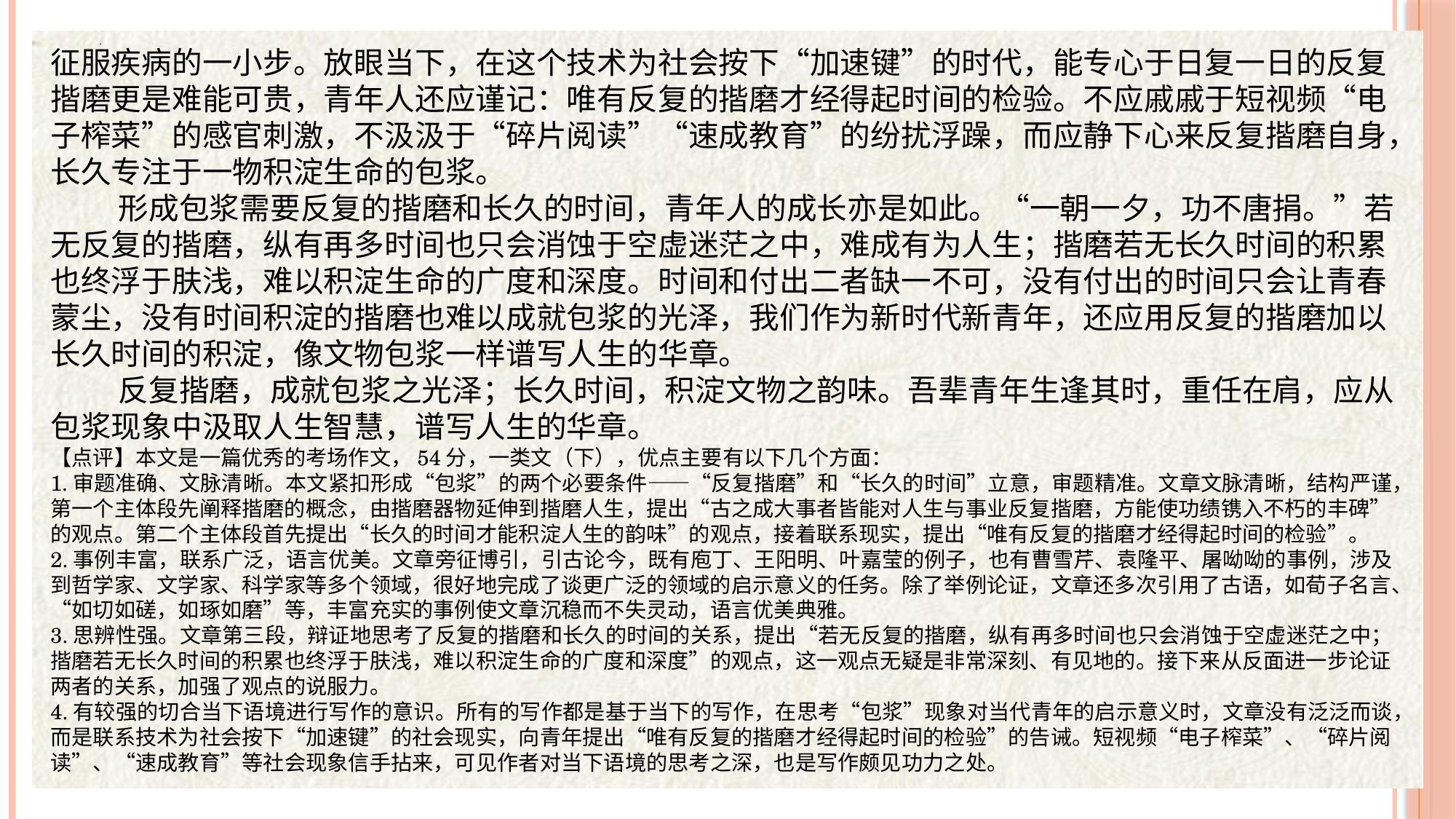

征服疾病的一小步。放眼当下，在这个技术为社会按下“加速键”的时代，能专心于日复一日的反复揩磨更是难能可贵，青年人还应谨记：唯有反复的揩磨才经得起时间的检验。不应戚戚于短视频“电子榨菜”的感官刺激，不汲汲于“碎片阅读”“速成教育”的纷扰浮躁，而应静下心来反复揩磨自身，长久专注于一物积淀生命的包浆。
         形成包浆需要反复的揩磨和长久的时间，青年人的成长亦是如此。“一朝一夕，功不唐捐。”若无反复的揩磨，纵有再多时间也只会消蚀于空虚迷茫之中，难成有为人生；揩磨若无长久时间的积累也终浮于肤浅，难以积淀生命的广度和深度。时间和付出二者缺一不可，没有付出的时间只会让青春蒙尘，没有时间积淀的揩磨也难以成就包浆的光泽，我们作为新时代新青年，还应用反复的揩磨加以长久时间的积淀，像文物包浆一样谱写人生的华章。
         反复揩磨，成就包浆之光泽；长久时间，积淀文物之韵味。吾辈青年生逢其时，重任在肩，应从包浆现象中汲取人生智慧，谱写人生的华章。
【点评】本文是一篇优秀的考场作文，54分，一类文（下），优点主要有以下几个方面：
1.审题准确、文脉清晰。本文紧扣形成“包浆”的两个必要条件——“反复揩磨”和“长久的时间”立意，审题精准。文章文脉清晰，结构严谨，第一个主体段先阐释揩磨的概念，由揩磨器物延伸到揩磨人生，提出“古之成大事者皆能对人生与事业反复揩磨，方能使功绩镌入不朽的丰碑”的观点。第二个主体段首先提出“长久的时间才能积淀人生的韵味”的观点，接着联系现实，提出“唯有反复的揩磨才经得起时间的检验”。
2.事例丰富，联系广泛，语言优美。文章旁征博引，引古论今，既有庖丁、王阳明、叶嘉莹的例子，也有曹雪芹、袁隆平、屠呦呦的事例，涉及到哲学家、文学家、科学家等多个领域，很好地完成了谈更广泛的领域的启示意义的任务。除了举例论证，文章还多次引用了古语，如荀子名言、“如切如磋，如琢如磨”等，丰富充实的事例使文章沉稳而不失灵动，语言优美典雅。
3.思辨性强。文章第三段，辩证地思考了反复的揩磨和长久的时间的关系，提出“若无反复的揩磨，纵有再多时间也只会消蚀于空虚迷茫之中；揩磨若无长久时间的积累也终浮于肤浅，难以积淀生命的广度和深度”的观点，这一观点无疑是非常深刻、有见地的。接下来从反面进一步论证两者的关系，加强了观点的说服力。
4.有较强的切合当下语境进行写作的意识。所有的写作都是基于当下的写作，在思考“包浆”现象对当代青年的启示意义时，文章没有泛泛而谈，而是联系技术为社会按下“加速键”的社会现实，向青年提出“唯有反复的揩磨才经得起时间的检验”的告诫。短视频“电子榨菜”、“碎片阅读”、“速成教育”等社会现象信手拈来，可见作者对当下语境的思考之深，也是写作颇见功力之处。